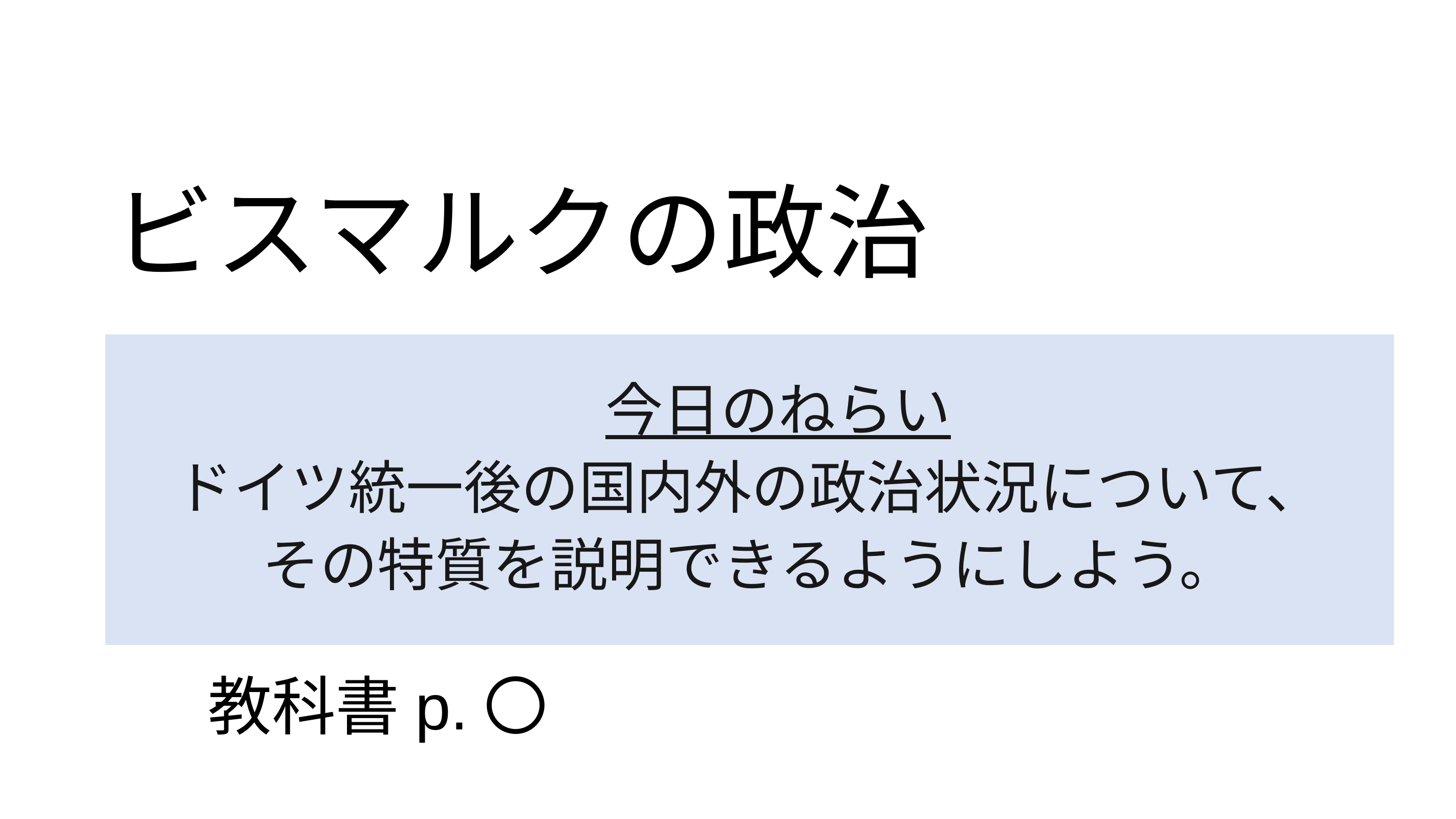

# ビスマルクの政治
　今日のねらい
ドイツ統一後の国内外の政治状況について、
その特質を説明できるようにしよう。
教科書p.〇